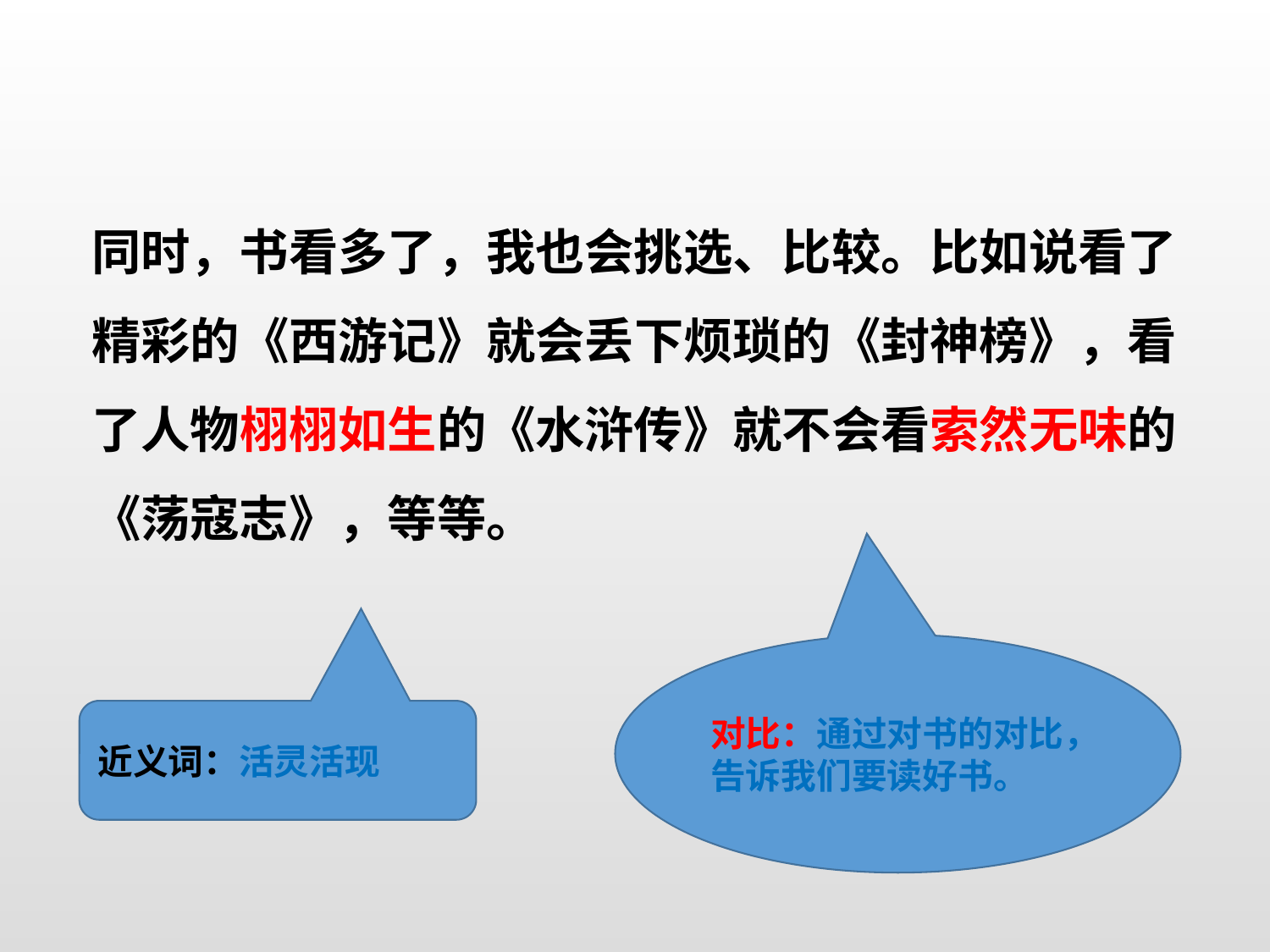

同时，书看多了，我也会挑选、比较。比如说看了精彩的《西游记》就会丢下烦琐的《封神榜》，看了人物栩栩如生的《水浒传》就不会看索然无味的《荡寇志》，等等。
对比：通过对书的对比，告诉我们要读好书。
近义词：活灵活现